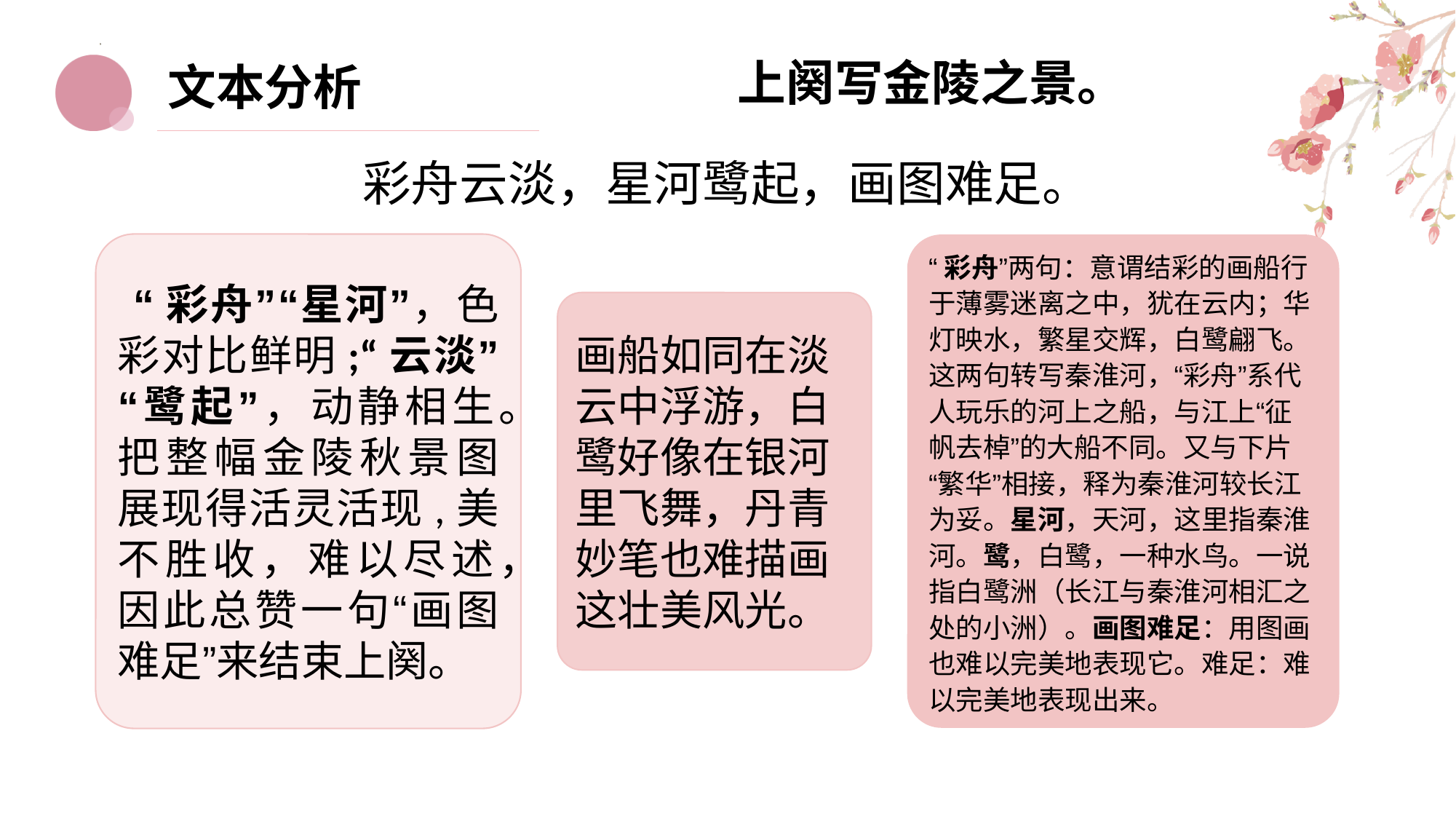

上阕写金陵之景。

文本分析
彩舟云淡，星河鹭起，画图难足。
 “彩舟”“星河”，色彩对比鲜明;“云淡”“鹭起”，动静相生。把整幅金陵秋景图展现得活灵活现,美不胜收，难以尽述，因此总赞一句“画图难足”来结束上阕。
“彩舟”两句：意谓结彩的画船行于薄雾迷离之中，犹在云内；华灯映水，繁星交辉，白鹭翩飞。这两句转写秦淮河，“彩舟”系代人玩乐的河上之船，与江上“征帆去棹”的大船不同。又与下片“繁华”相接，释为秦淮河较长江为妥。星河，天河，这里指秦淮河。鹭，白鹭，一种水鸟。一说指白鹭洲（长江与秦淮河相汇之处的小洲）。画图难足：用图画也难以完美地表现它。难足：难以完美地表现出来。
画船如同在淡云中浮游，白鹭好像在银河里飞舞，丹青妙笔也难描画这壮美风光。